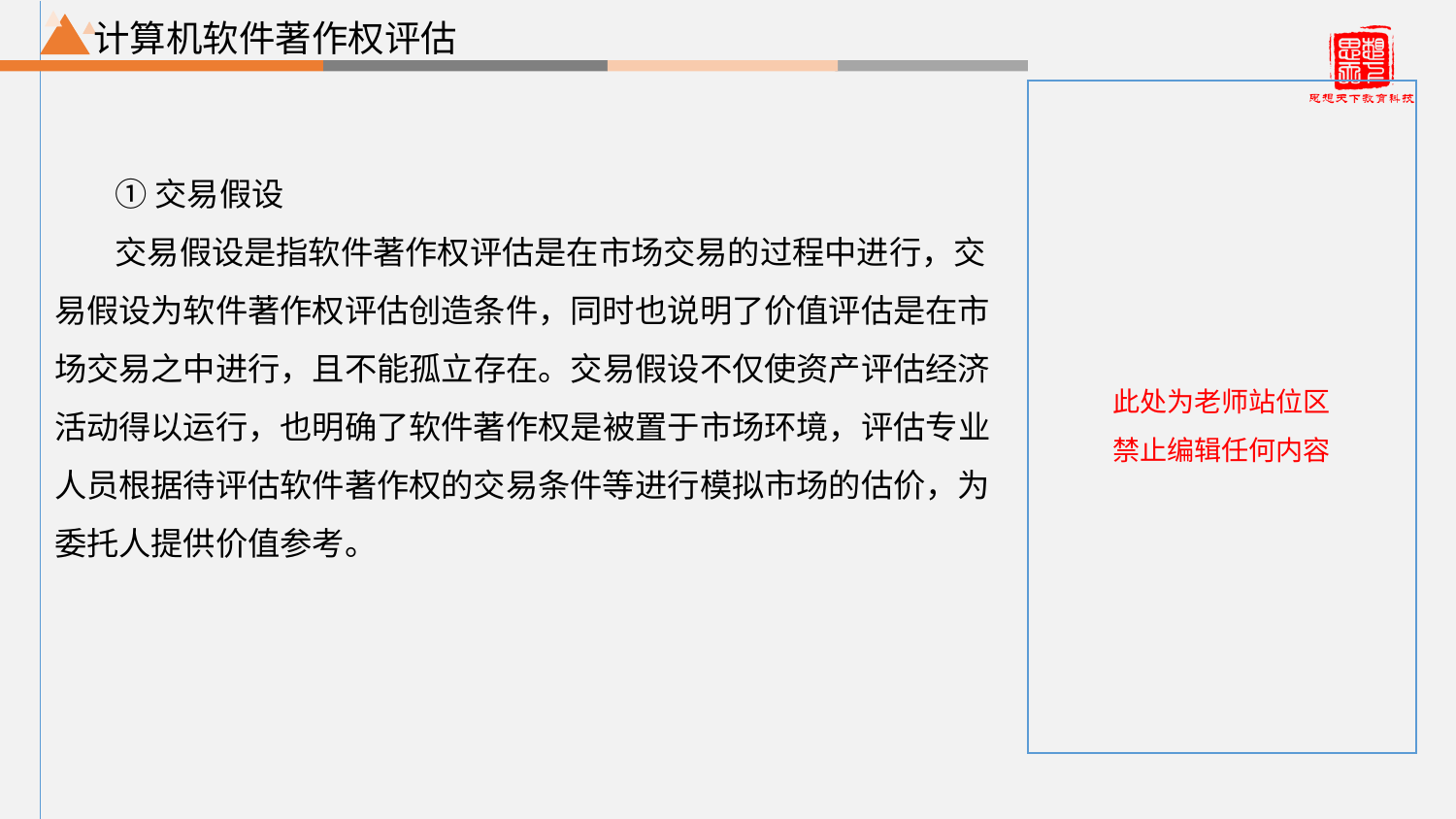

计算机软件著作权评估
①交易假设
交易假设是指软件著作权评估是在市场交易的过程中进行，交易假设为软件著作权评估创造条件，同时也说明了价值评估是在市场交易之中进行，且不能孤立存在。交易假设不仅使资产评估经济活动得以运行，也明确了软件著作权是被置于市场环境，评估专业人员根据待评估软件著作权的交易条件等进行模拟市场的估价，为委托人提供价值参考。

20